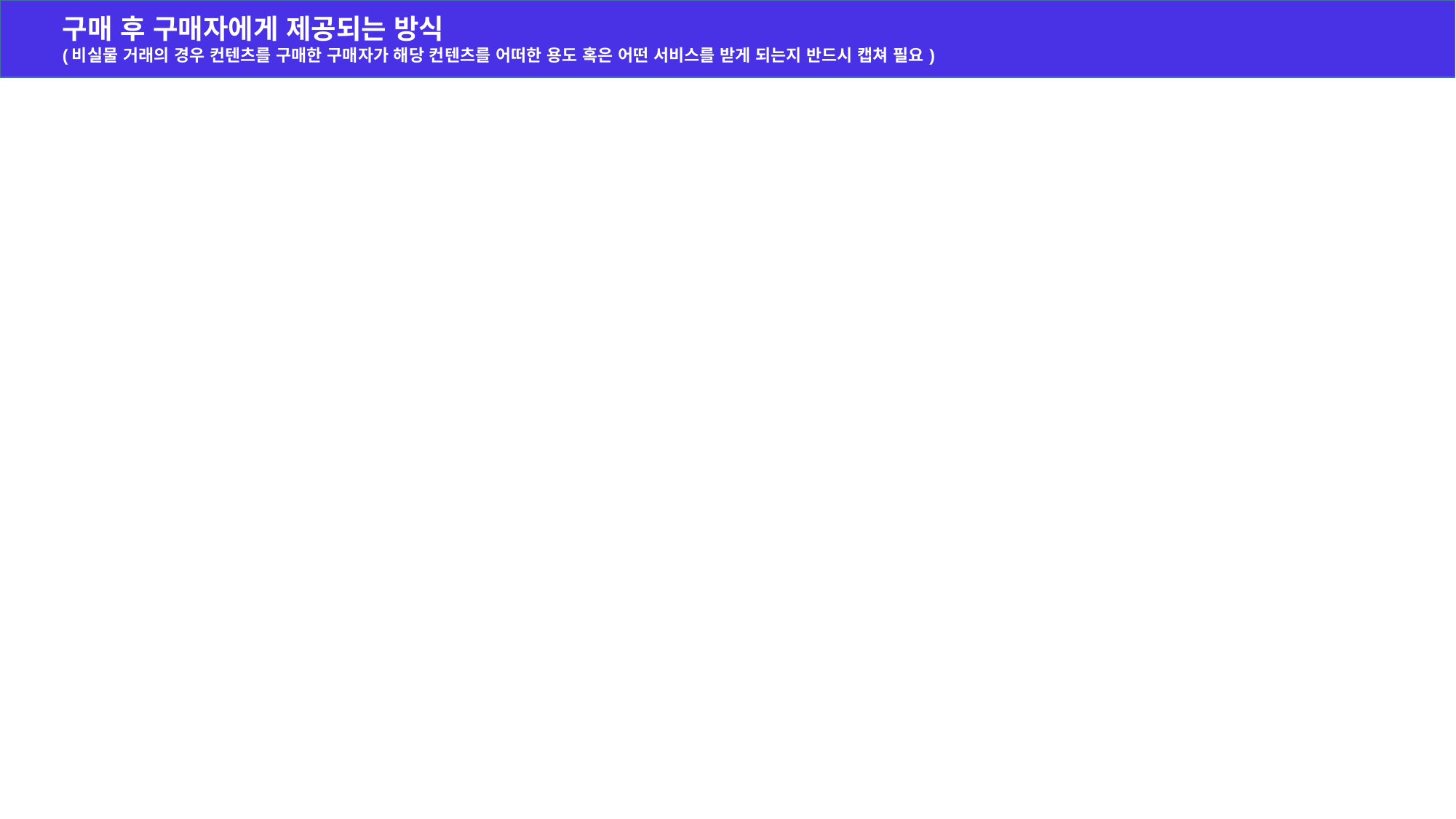

구매 후 구매자에게 제공되는 방식
(비실물 거래의 경우 컨텐츠를 구매한 구매자가 해당 컨텐츠를 어떠한 용도 혹은 어떤 서비스를 받게 되는지 반드시 캡쳐 필요)